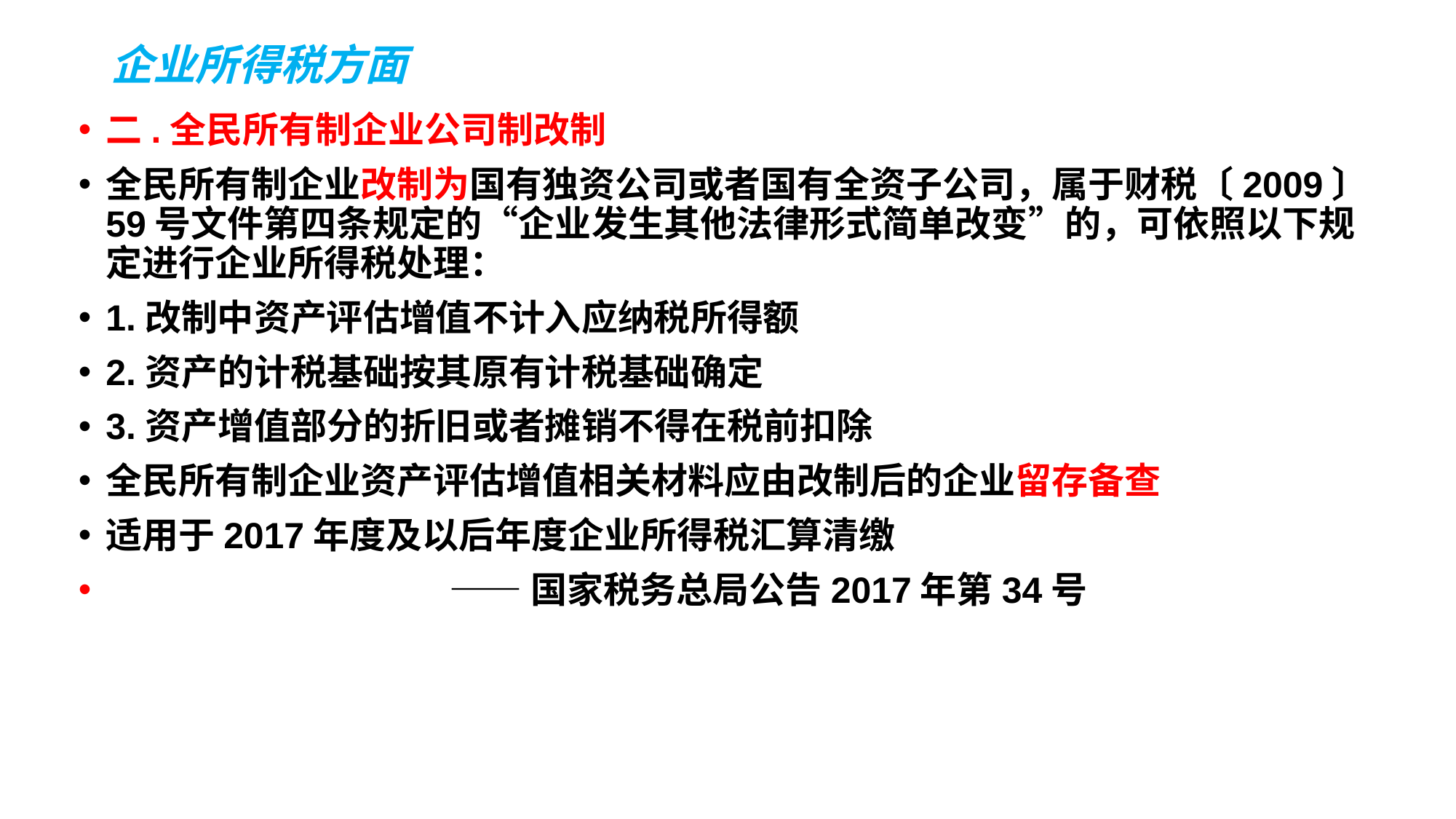

# 企业所得税方面
二.全民所有制企业公司制改制
全民所有制企业改制为国有独资公司或者国有全资子公司，属于财税〔2009〕59号文件第四条规定的“企业发生其他法律形式简单改变”的，可依照以下规定进行企业所得税处理：
1.改制中资产评估增值不计入应纳税所得额
2.资产的计税基础按其原有计税基础确定
3.资产增值部分的折旧或者摊销不得在税前扣除
全民所有制企业资产评估增值相关材料应由改制后的企业留存备查
适用于2017年度及以后年度企业所得税汇算清缴
                                          ——国家税务总局公告2017年第34号